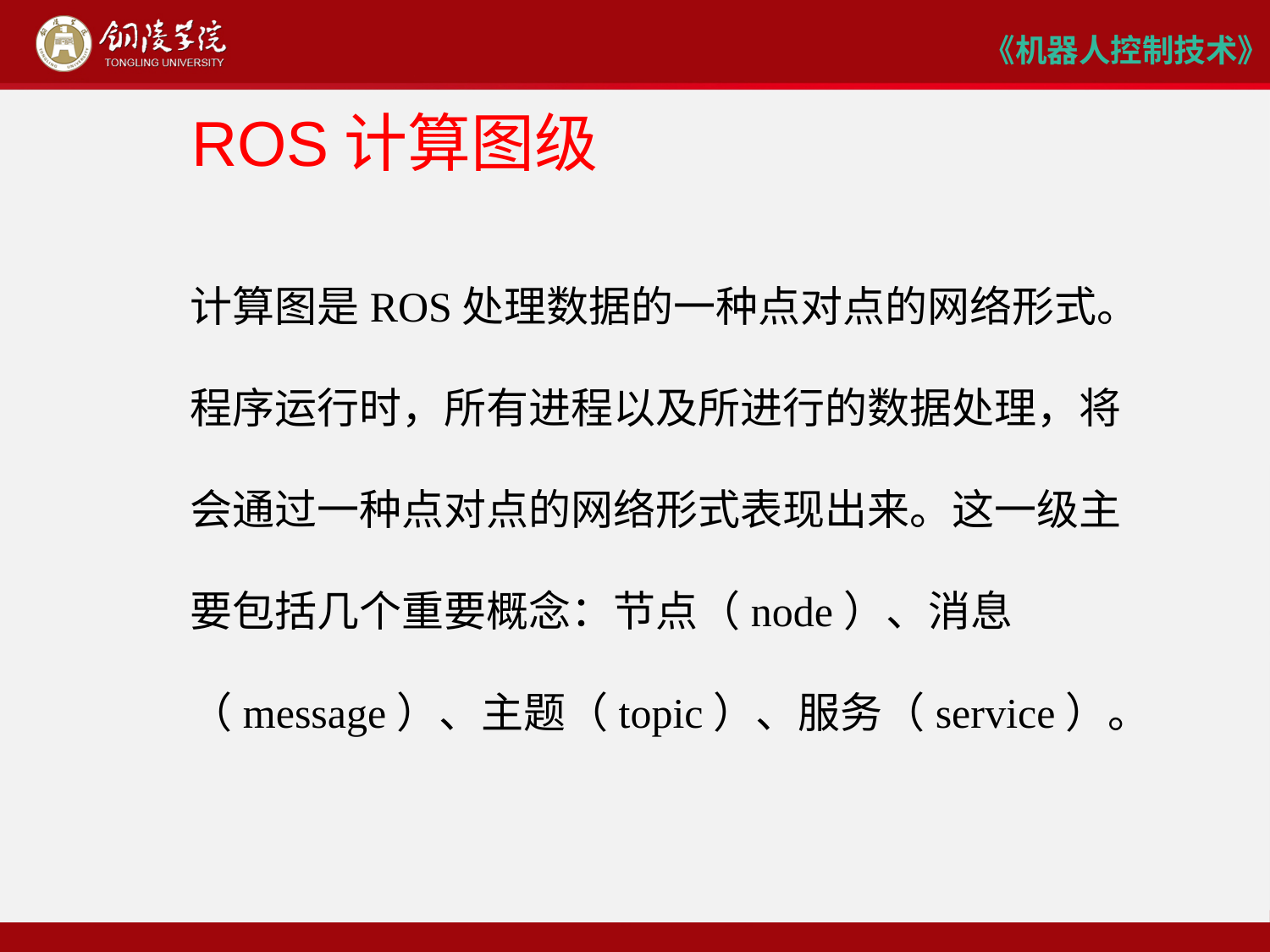

# ROS计算图级
计算图是ROS处理数据的一种点对点的网络形式。程序运行时，所有进程以及所进行的数据处理，将会通过一种点对点的网络形式表现出来。这一级主要包括几个重要概念：节点（node）、消息（message）、主题（topic）、服务（service）。